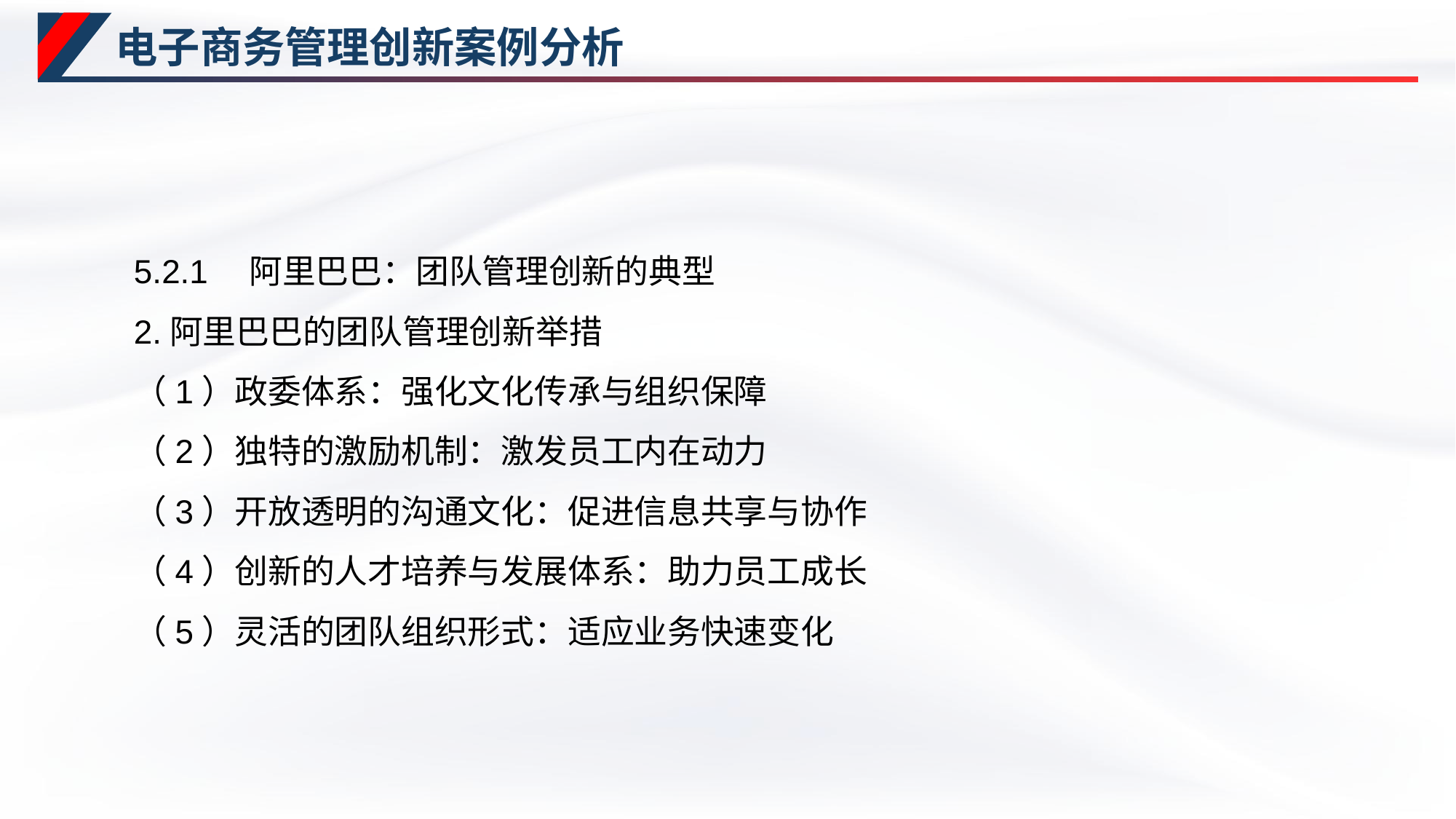

# 电子商务管理创新案例分析
5.2.1　阿里巴巴：团队管理创新的典型
2.阿里巴巴的团队管理创新举措
（1）政委体系：强化文化传承与组织保障
（2）独特的激励机制：激发员工内在动力
（3）开放透明的沟通文化：促进信息共享与协作
（4）创新的人才培养与发展体系：助力员工成长
（5）灵活的团队组织形式：适应业务快速变化